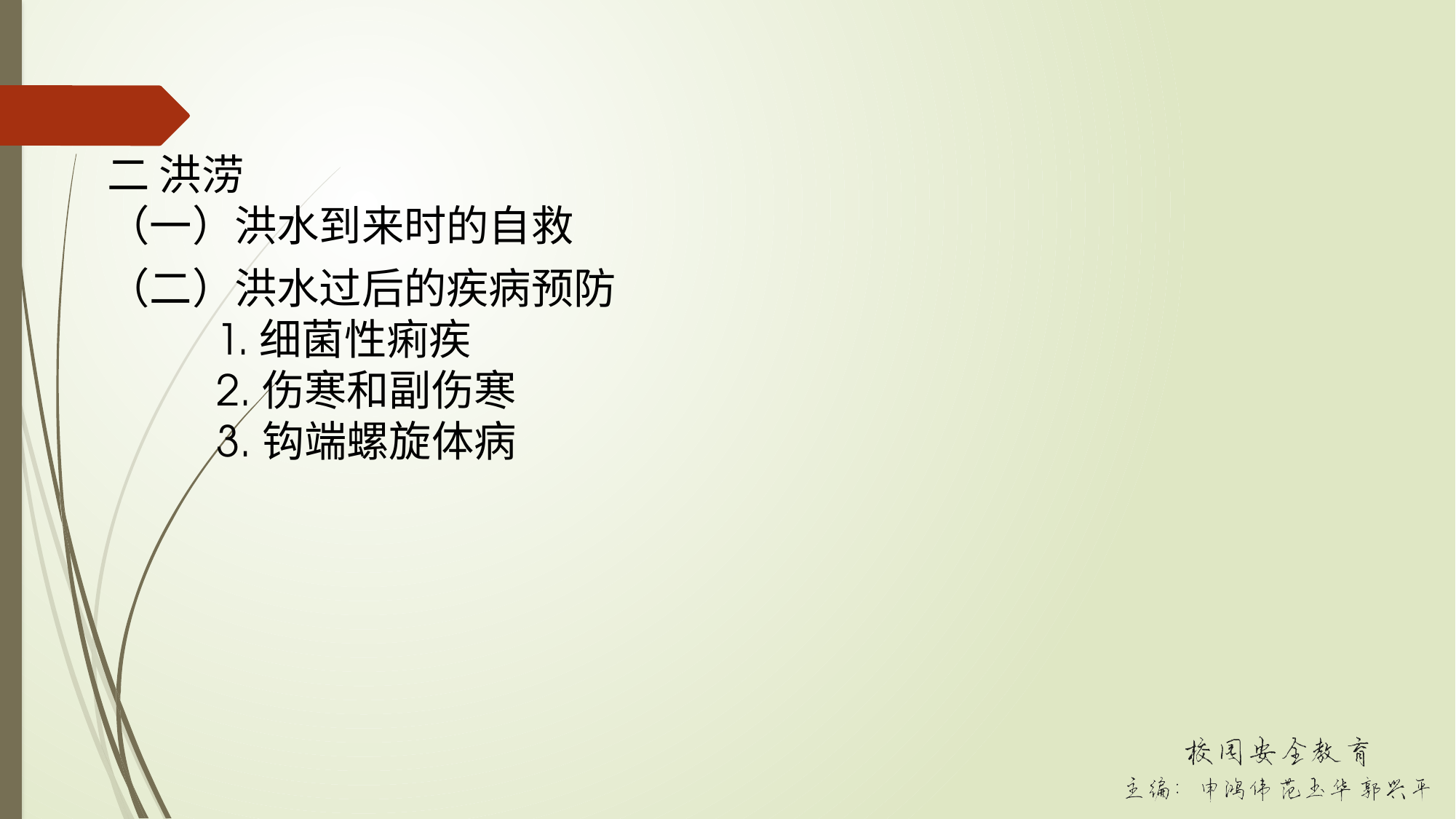

二 洪涝
（一）洪水到来时的自救
（二）洪水过后的疾病预防
	1.细菌性痢疾
	2.伤寒和副伤寒
	3.钩端螺旋体病